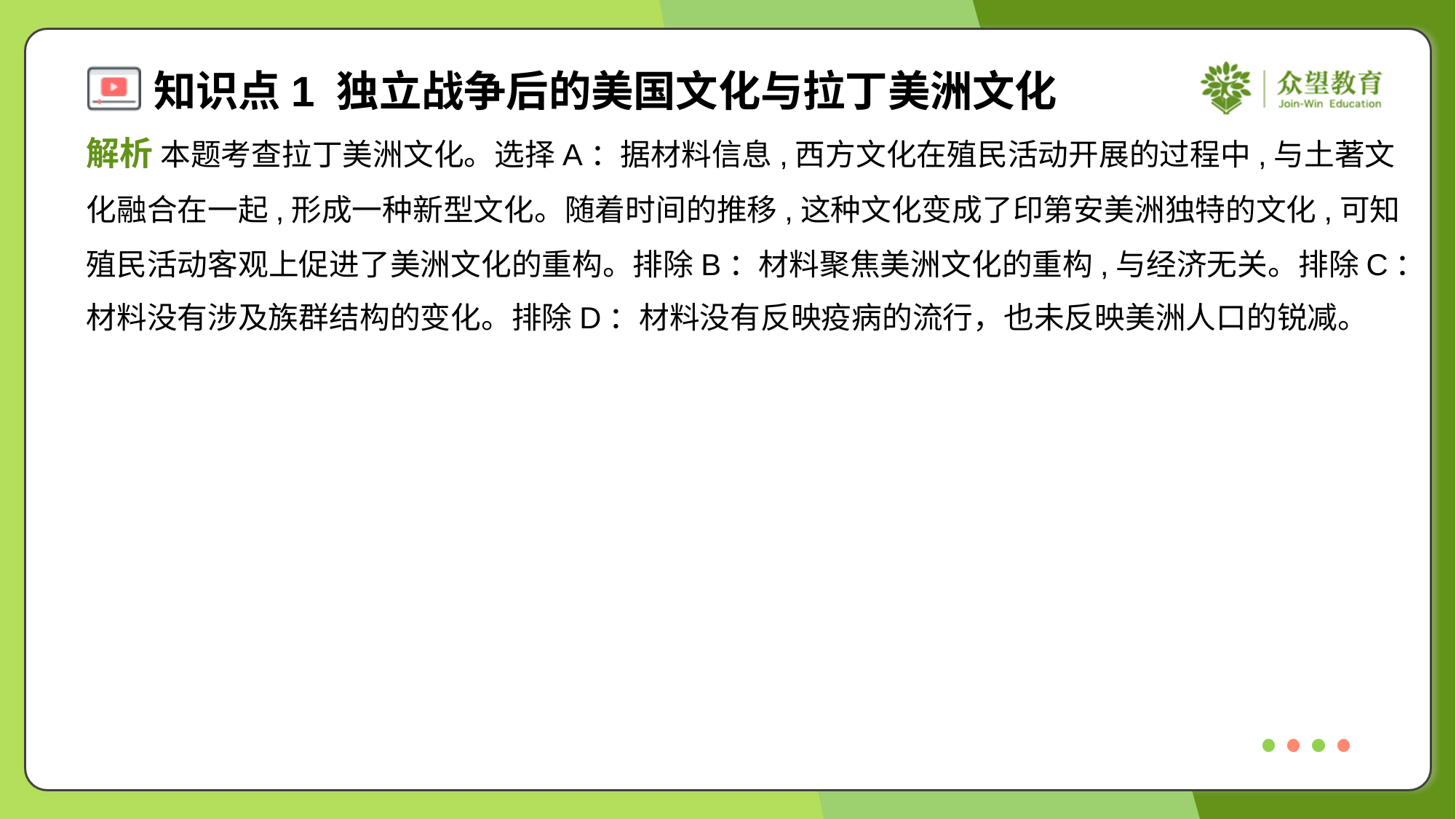

解析 本题考查拉丁美洲文化。选择A：据材料信息,西方文化在殖民活动开展的过程中,与土著文
化融合在一起,形成一种新型文化。随着时间的推移,这种文化变成了印第安美洲独特的文化,可知
殖民活动客观上促进了美洲文化的重构。排除B：材料聚焦美洲文化的重构,与经济无关。排除C：
材料没有涉及族群结构的变化。排除D：材料没有反映疫病的流行，也未反映美洲人口的锐减。